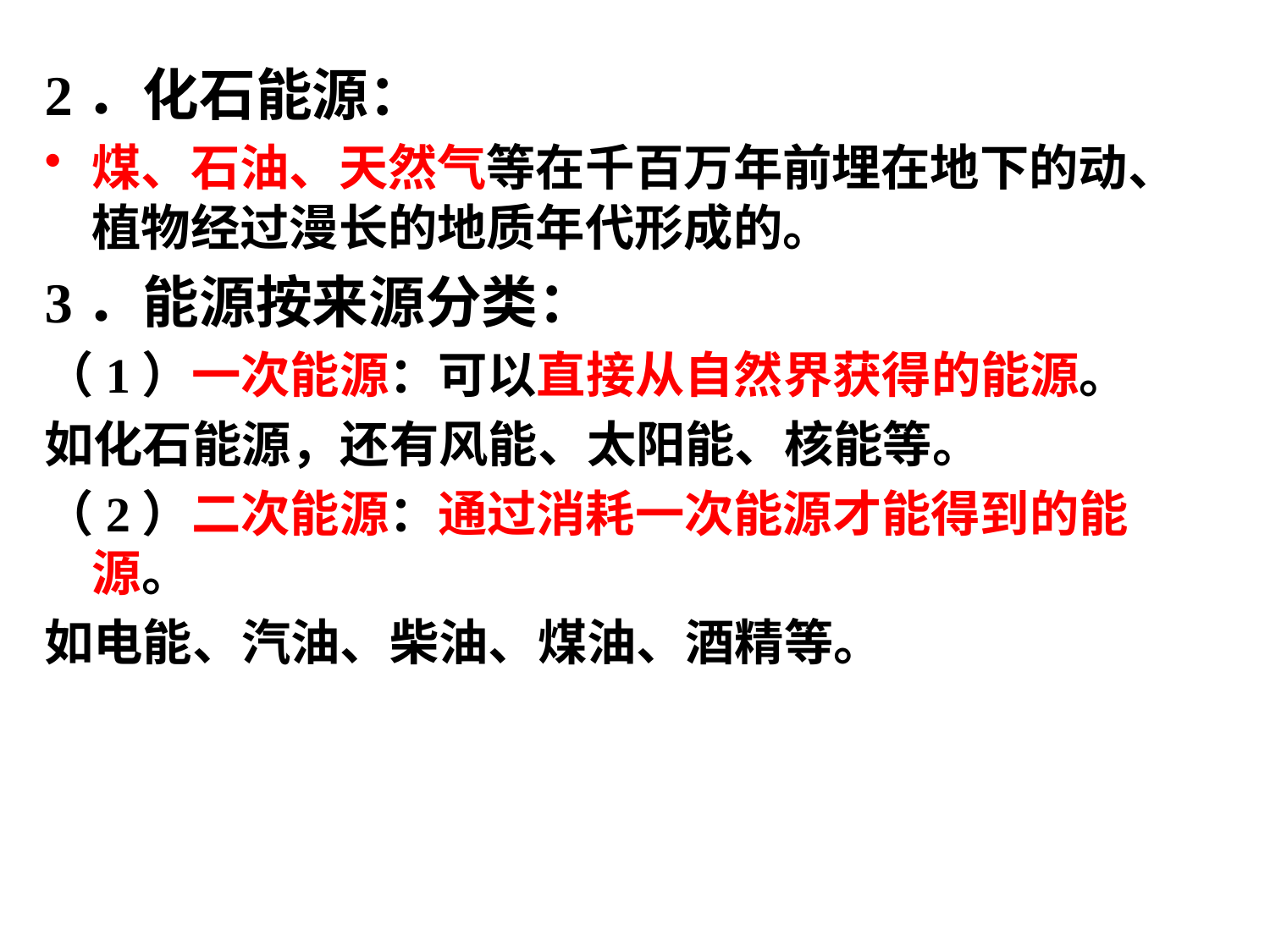

2．化石能源：
煤、石油、天然气等在千百万年前埋在地下的动、植物经过漫长的地质年代形成的。
3．能源按来源分类：
（1）一次能源：可以直接从自然界获得的能源。
如化石能源，还有风能、太阳能、核能等。
（2）二次能源：通过消耗一次能源才能得到的能源。
如电能、汽油、柴油、煤油、酒精等。